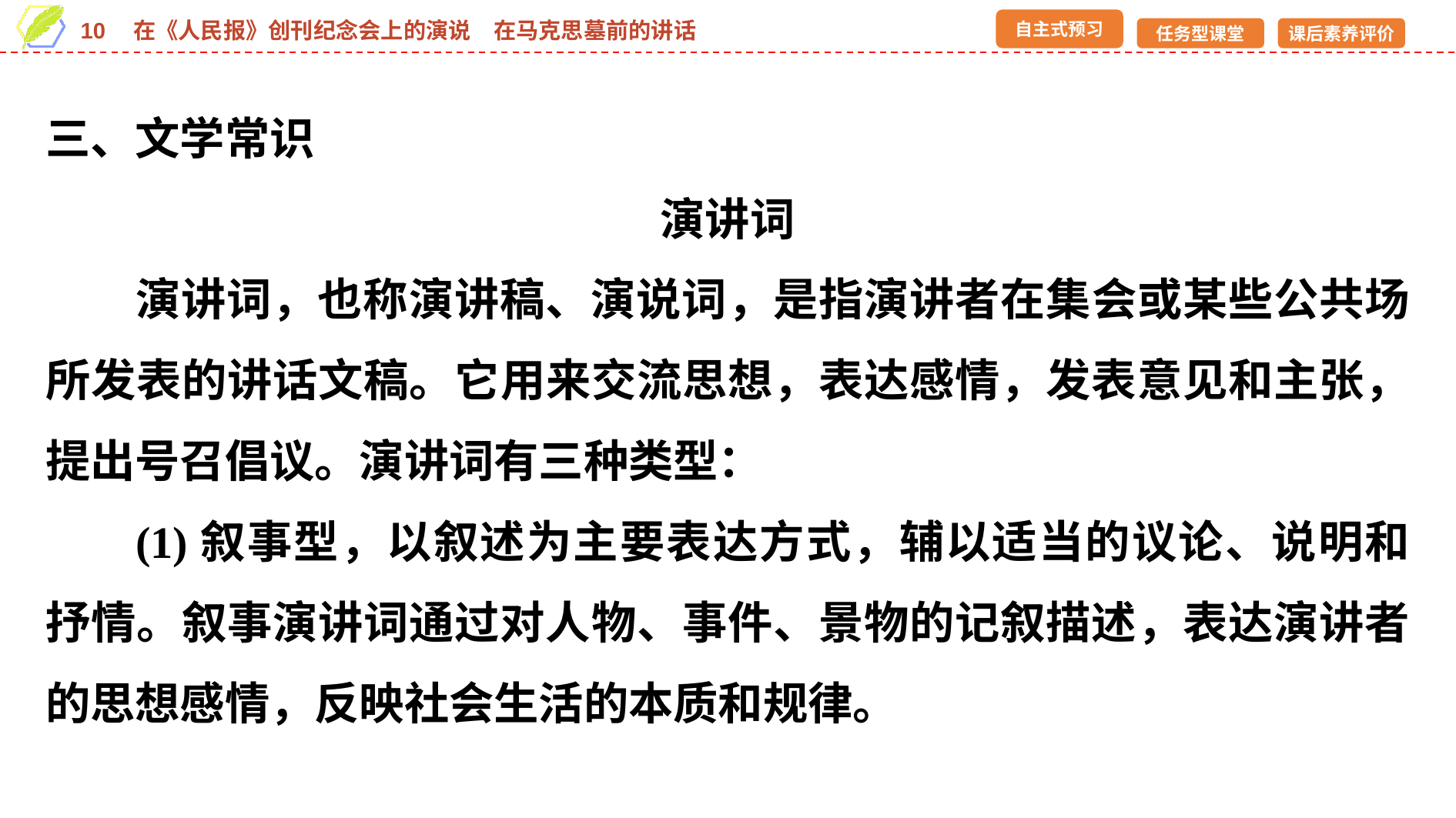

三、文学常识
演讲词
演讲词，也称演讲稿、演说词，是指演讲者在集会或某些公共场所发表的讲话文稿。它用来交流思想，表达感情，发表意见和主张，提出号召倡议。演讲词有三种类型：
(1)叙事型，以叙述为主要表达方式，辅以适当的议论、说明和抒情。叙事演讲词通过对人物、事件、景物的记叙描述，表达演讲者的思想感情，反映社会生活的本质和规律。